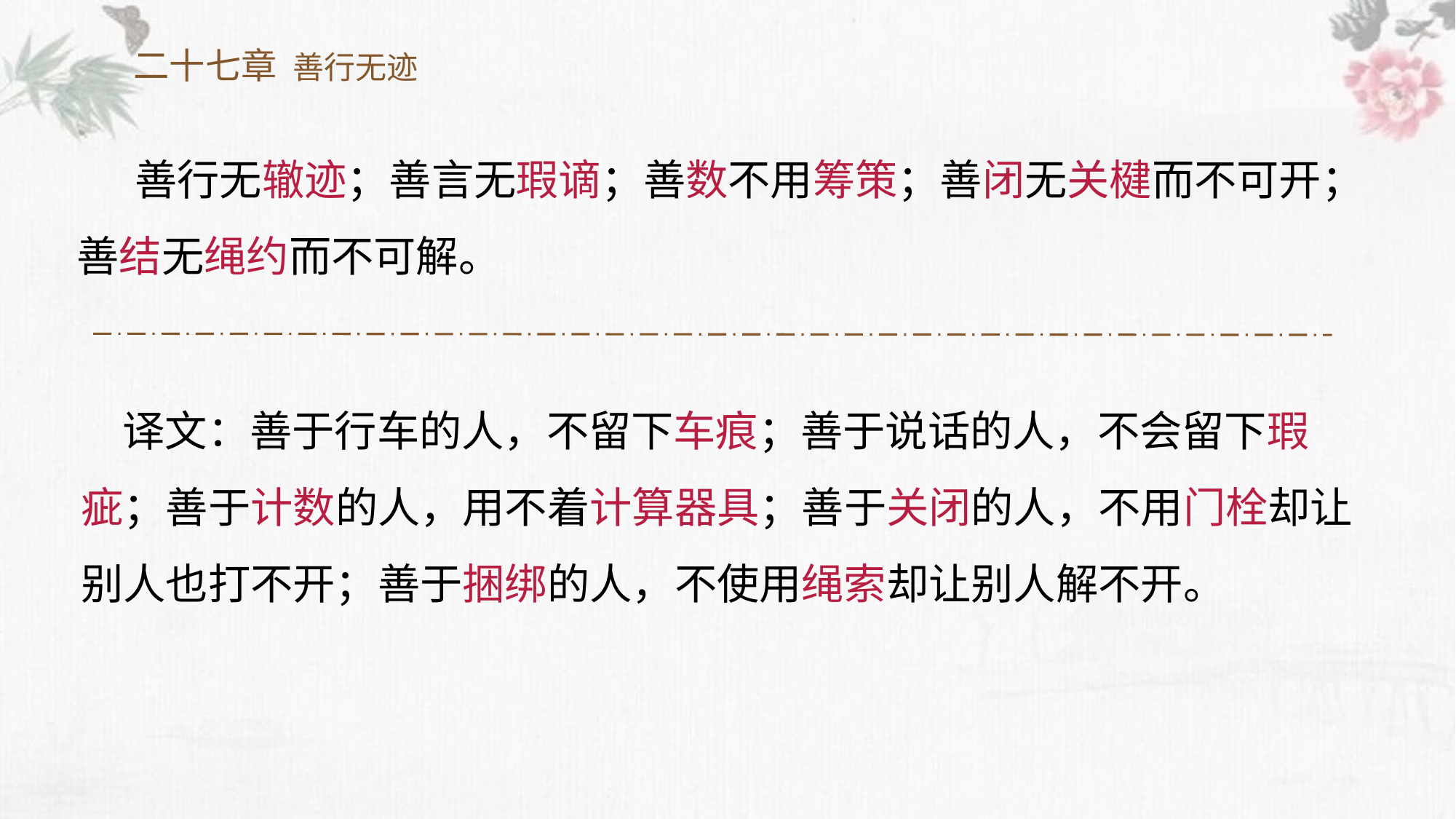

# 二十七章  善行无迹
      善行无辙迹；善言无瑕谪；善数不用筹策；善闭无关楗而不可开；善结无绳约而不可解。
    译文：善于行车的人，不留下车痕；善于说话的人，不会留下瑕疵；善于计数的人，用不着计算器具；善于关闭的人，不用门栓却让别人也打不开；善于捆绑的人，不使用绳索却让别人解不开。